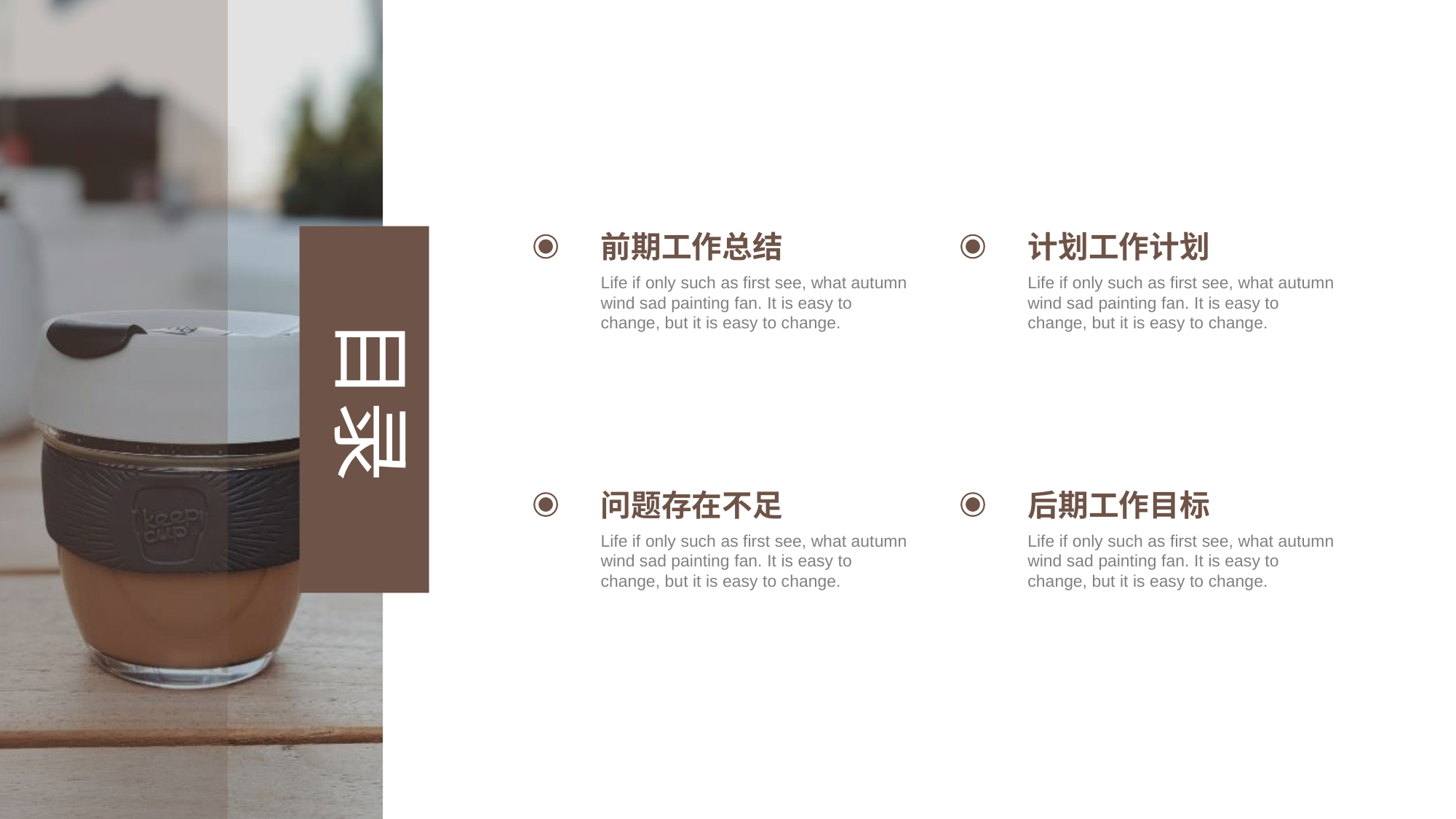

前期工作总结

Life if only such as first see, what autumn wind sad painting fan. It is easy to change, but it is easy to change.
计划工作计划

Life if only such as first see, what autumn wind sad painting fan. It is easy to change, but it is easy to change.
目录
问题存在不足
后期工作目标

Life if only such as first see, what autumn wind sad painting fan. It is easy to change, but it is easy to change.
Life if only such as first see, what autumn wind sad painting fan. It is easy to change, but it is easy to change.